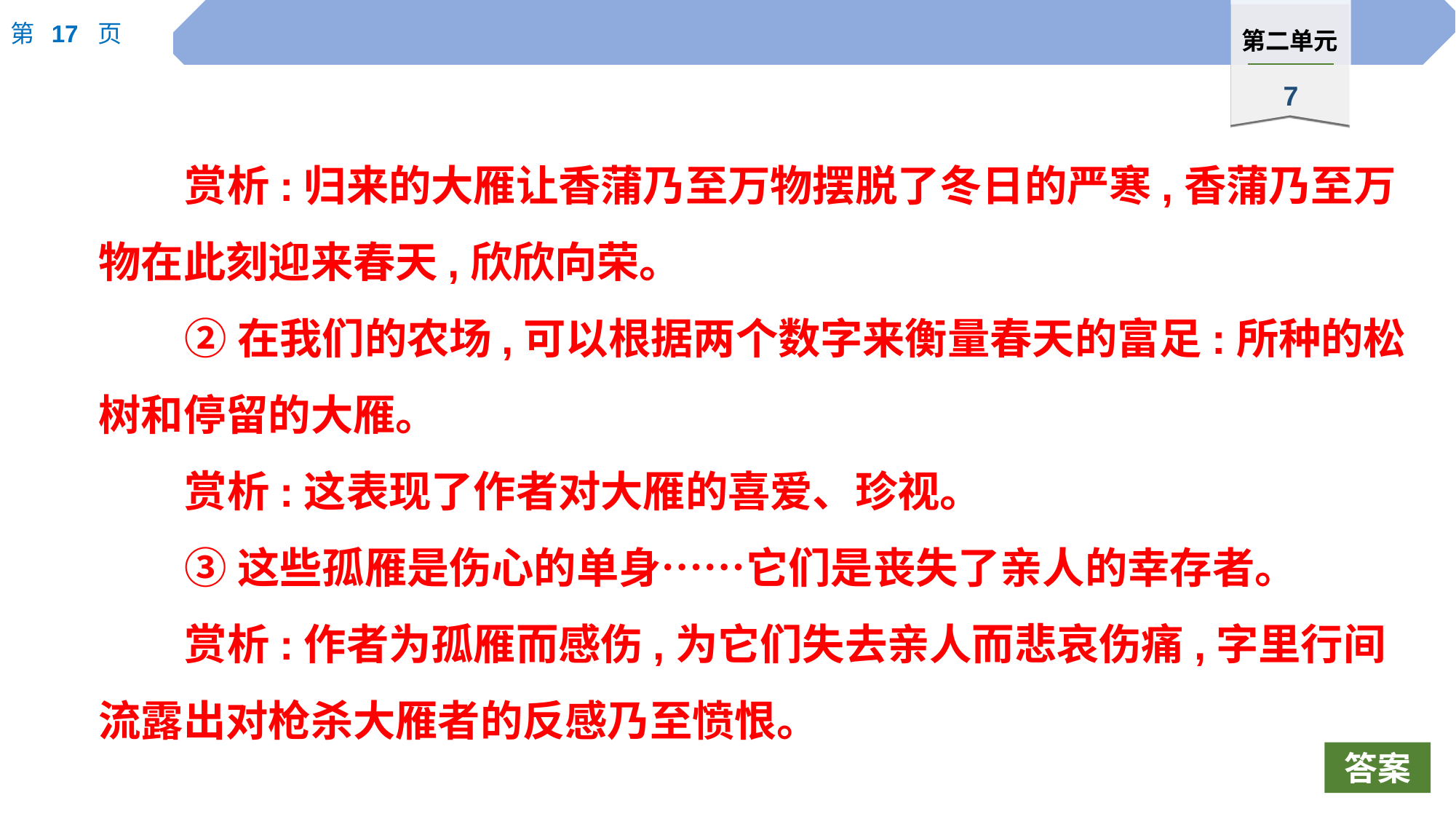

赏析:归来的大雁让香蒲乃至万物摆脱了冬日的严寒,香蒲乃至万物在此刻迎来春天,欣欣向荣。
②在我们的农场,可以根据两个数字来衡量春天的富足:所种的松树和停留的大雁。
赏析:这表现了作者对大雁的喜爱、珍视。
③这些孤雁是伤心的单身……它们是丧失了亲人的幸存者。
赏析:作者为孤雁而感伤,为它们失去亲人而悲哀伤痛,字里行间流露出对枪杀大雁者的反感乃至愤恨。
答案